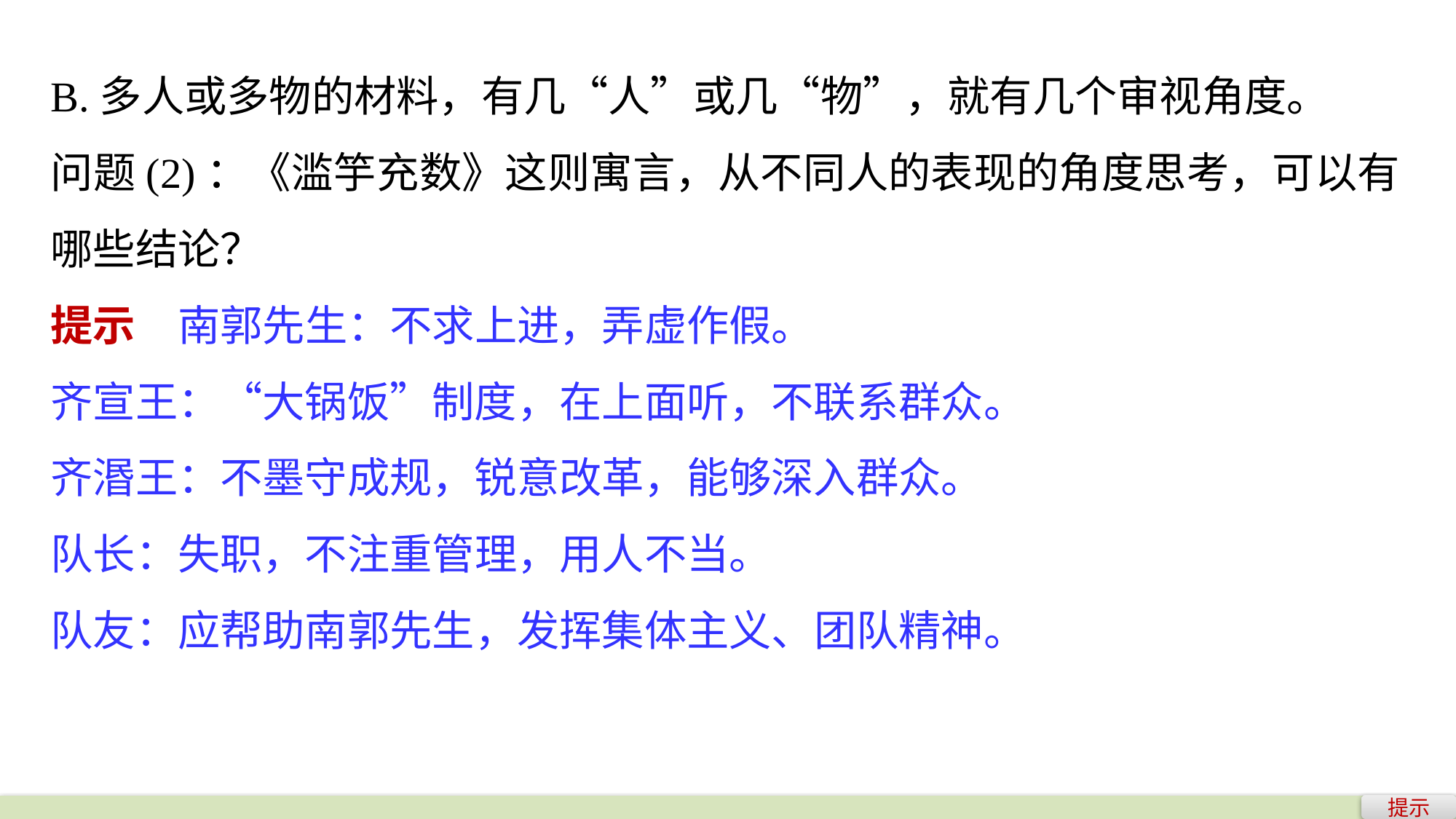

B.多人或多物的材料，有几“人”或几“物”，就有几个审视角度。
问题(2)：《滥竽充数》这则寓言，从不同人的表现的角度思考，可以有哪些结论？
提示　南郭先生：不求上进，弄虚作假。
齐宣王：“大锅饭”制度，在上面听，不联系群众。
齐湣王：不墨守成规，锐意改革，能够深入群众。
队长：失职，不注重管理，用人不当。
队友：应帮助南郭先生，发挥集体主义、团队精神。
提示